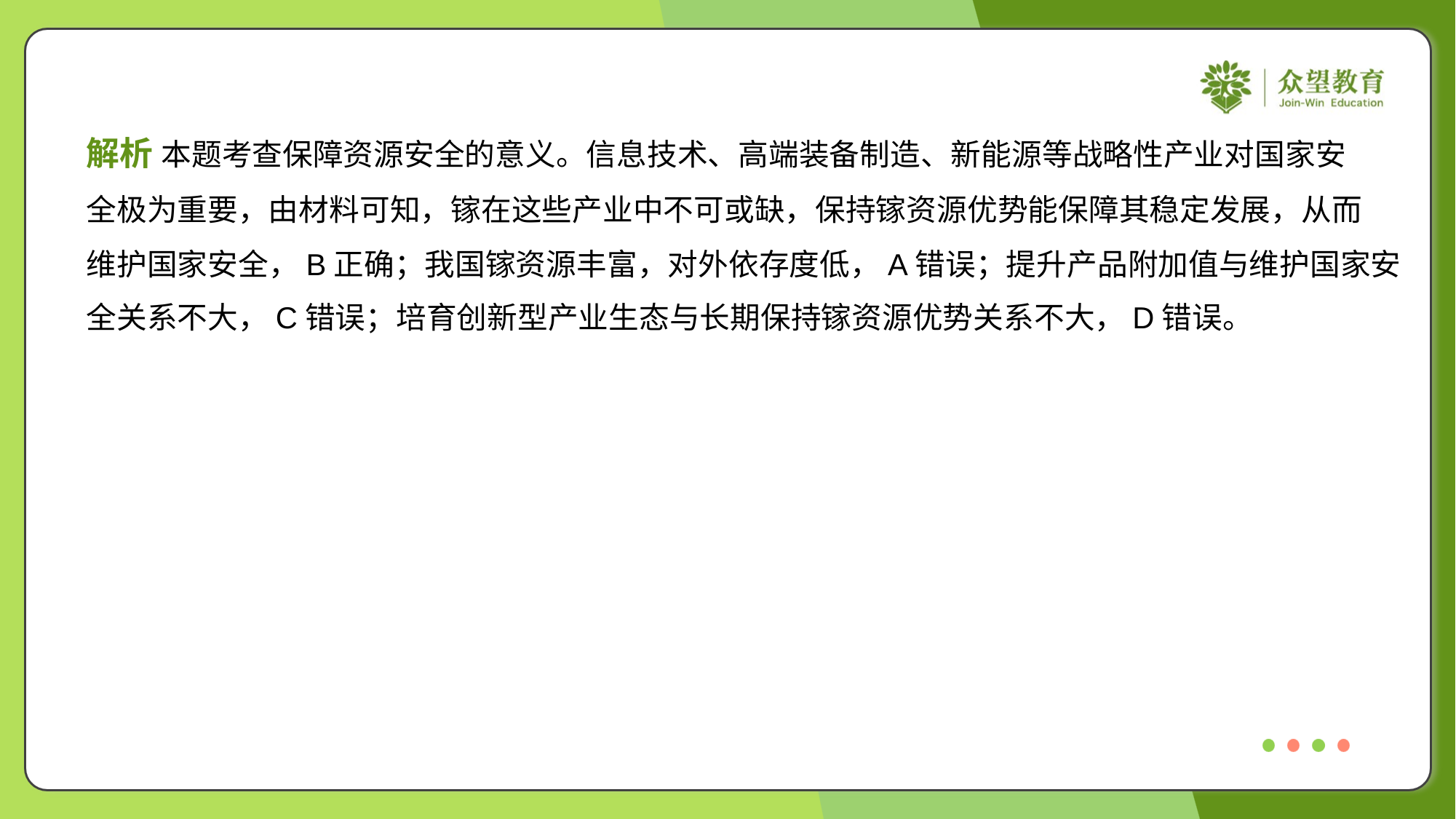

解析 本题考查保障资源安全的意义。信息技术、高端装备制造、新能源等战略性产业对国家安
全极为重要，由材料可知，镓在这些产业中不可或缺，保持镓资源优势能保障其稳定发展，从而
维护国家安全，B正确；我国镓资源丰富，对外依存度低，A错误；提升产品附加值与维护国家安
全关系不大，C错误；培育创新型产业生态与长期保持镓资源优势关系不大，D错误。